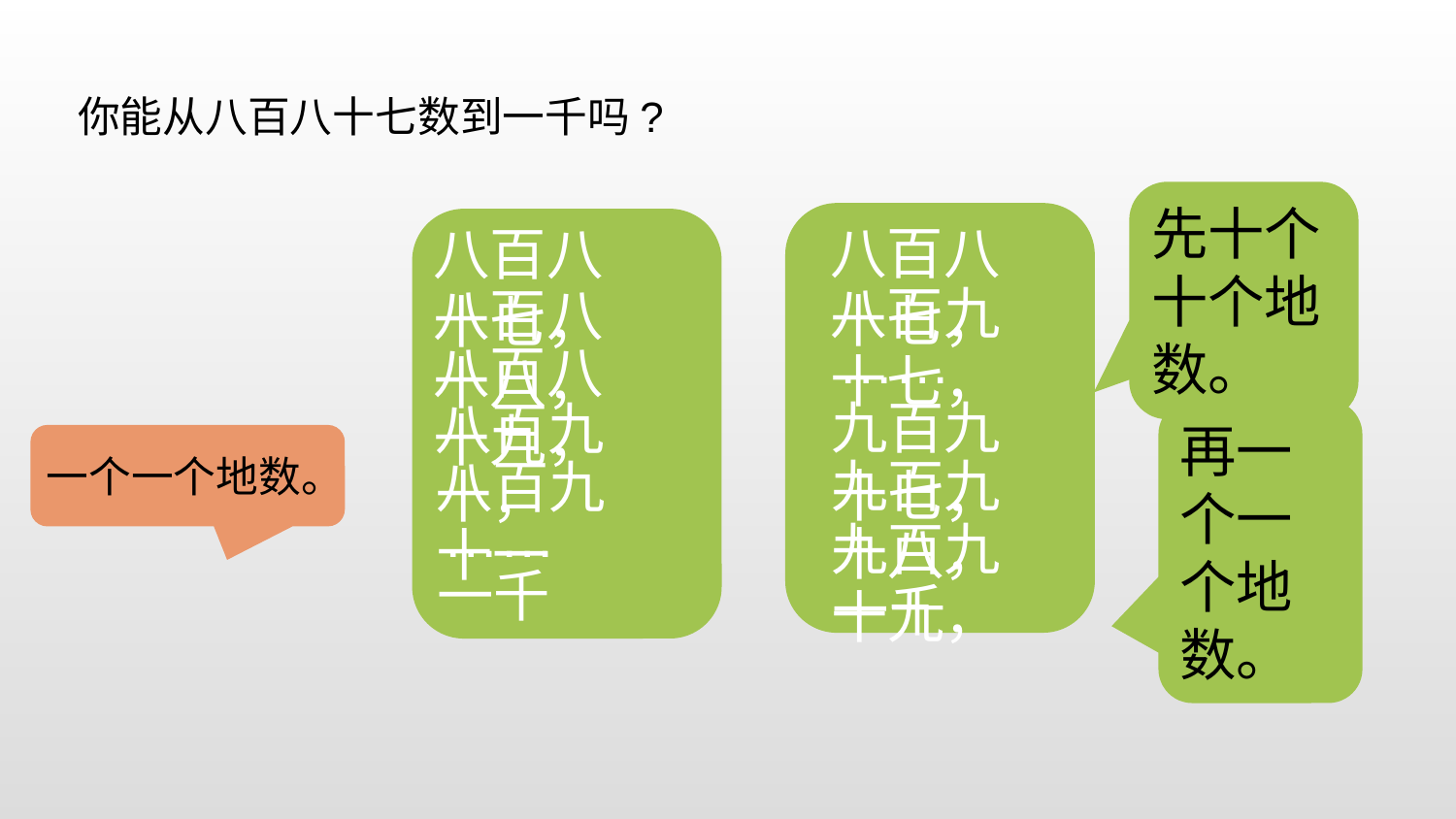

你能从八百八十七数到一千吗?
先十个十个地数。

八百八十七，
八百八十七，
八百九十七，
八百八十八，
……
八百八十九，
九百九十七，
八百九十，
再一个一个地数。
一个一个地数。
九百九十八，
八百九十一
……
九百九十九，
一千
一千